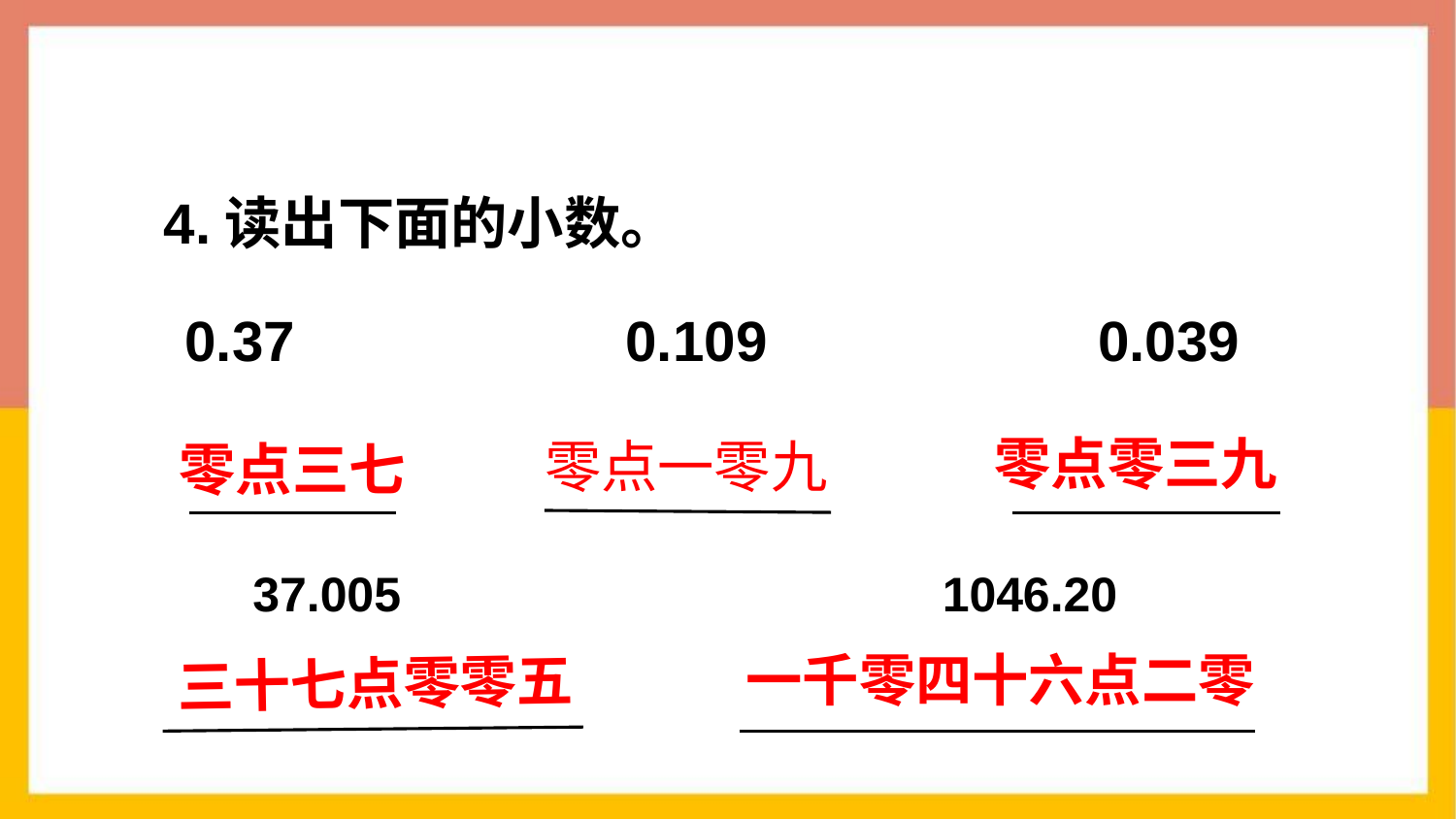

4.读出下面的小数。
0.37                     0.109                     0.039
零点零三九
零点一零九
零点三七
37.005                                        1046.20
一千零四十六点二零
三十七点零零五